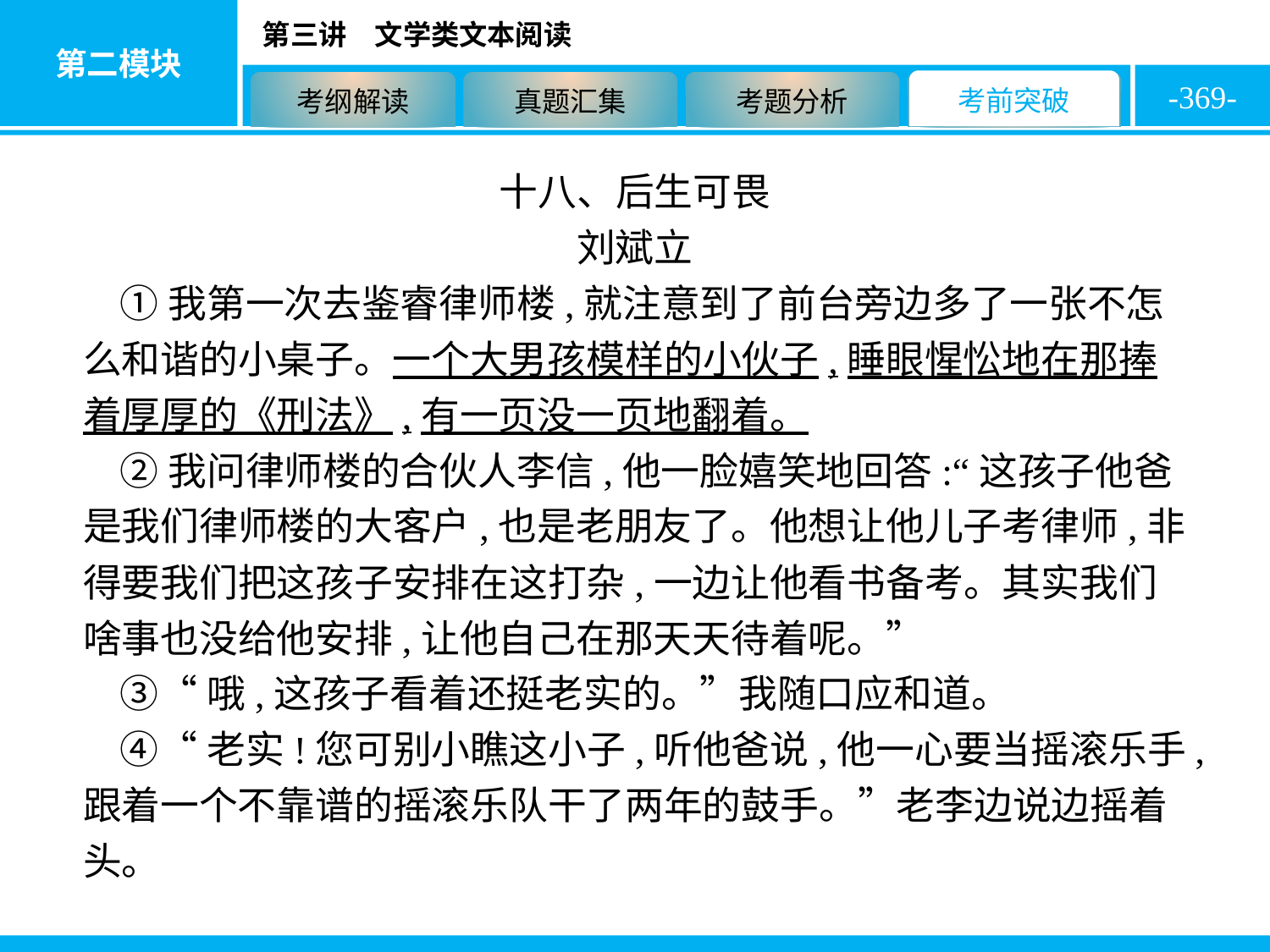

-369-
十八、后生可畏
刘斌立
①我第一次去鉴睿律师楼,就注意到了前台旁边多了一张不怎么和谐的小桌子。一个大男孩模样的小伙子,睡眼惺忪地在那捧着厚厚的《刑法》,有一页没一页地翻着。
②我问律师楼的合伙人李信,他一脸嬉笑地回答:“这孩子他爸是我们律师楼的大客户,也是老朋友了。他想让他儿子考律师,非得要我们把这孩子安排在这打杂,一边让他看书备考。其实我们啥事也没给他安排,让他自己在那天天待着呢。”
③“哦,这孩子看着还挺老实的。”我随口应和道。
④“老实!您可别小瞧这小子,听他爸说,他一心要当摇滚乐手,跟着一个不靠谱的摇滚乐队干了两年的鼓手。”老李边说边摇着头。